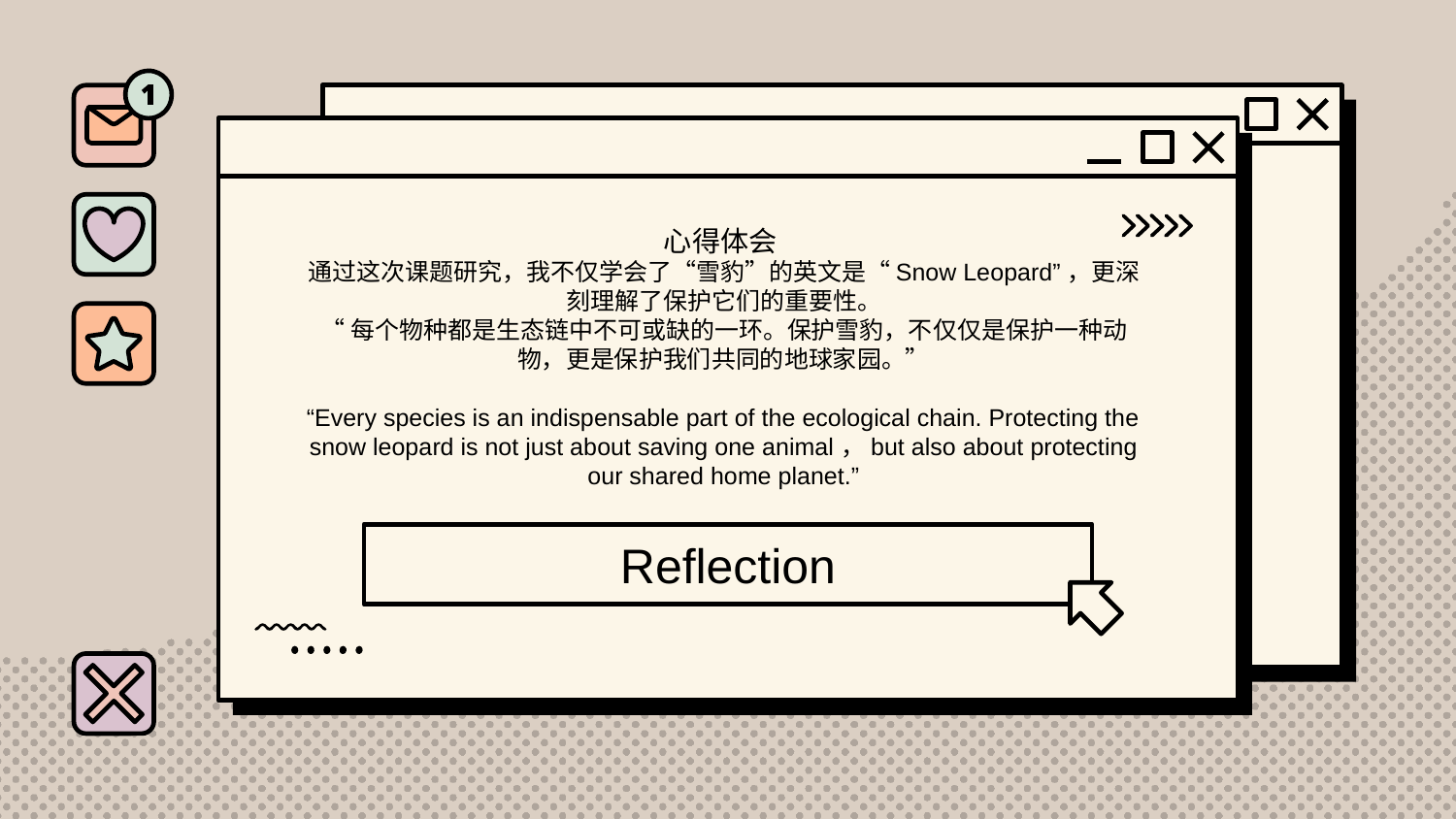

心得体会
通过这次课题研究，我不仅学会了“雪豹”的英文是“Snow Leopard”，更深刻理解了保护它们的重要性。
“每个物种都是生态链中不可或缺的一环。保护雪豹，不仅仅是保护一种动物，更是保护我们共同的地球家园。”

“Every species is an indispensable part of the ecological chain. Protecting the snow leopard is not just about saving one animal，but also about protecting our shared home planet.”

# Reflection